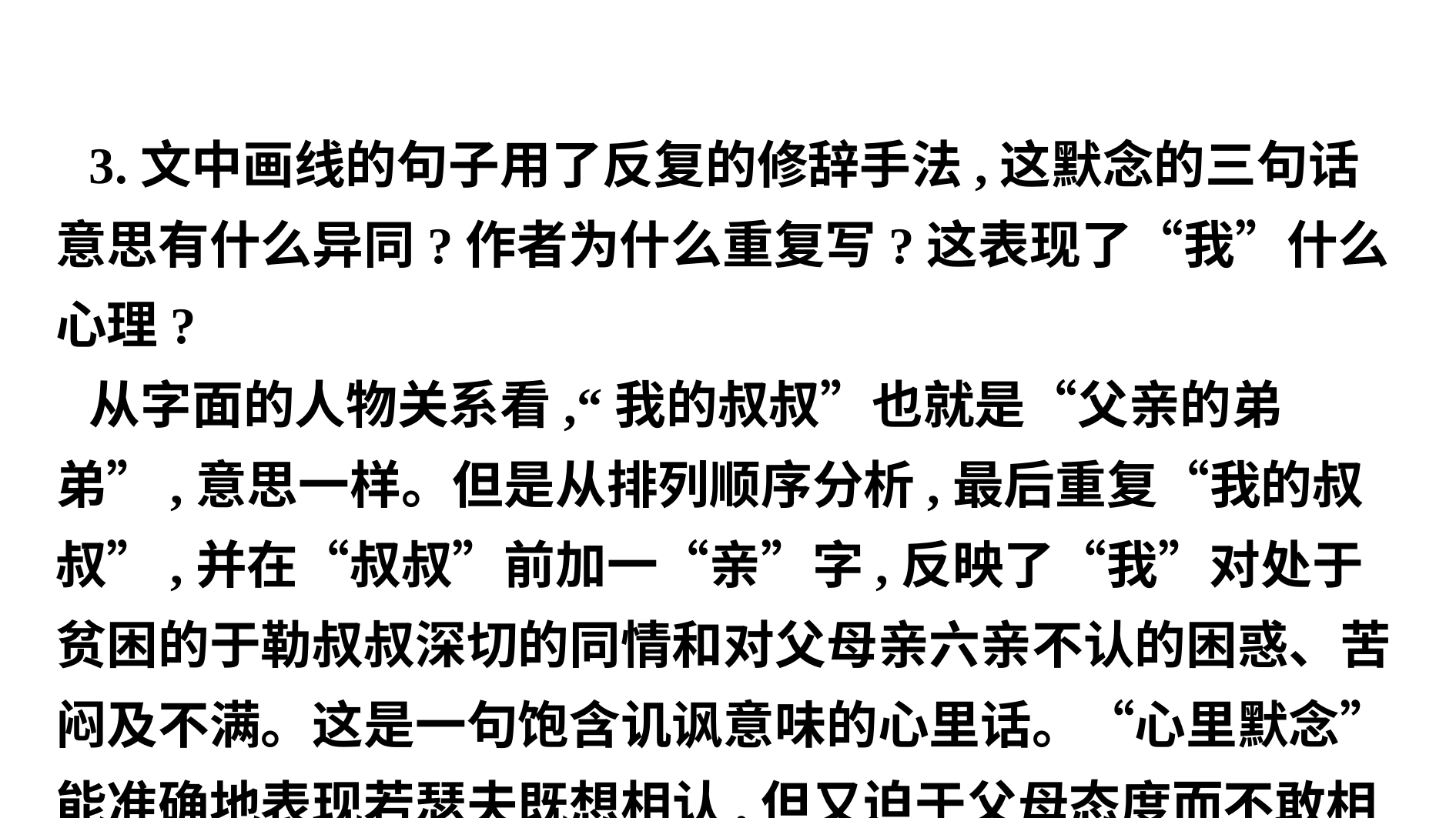

3.文中画线的句子用了反复的修辞手法,这默念的三句话意思有什么异同?作者为什么重复写?这表现了“我”什么心理?
从字面的人物关系看,“我的叔叔”也就是“父亲的弟弟”,意思一样。但是从排列顺序分析,最后重复“我的叔叔”,并在“叔叔”前加一“亲”字,反映了“我”对处于贫困的于勒叔叔深切的同情和对父母亲六亲不认的困惑、苦闷及不满。这是一句饱含讥讽意味的心里话。“心里默念”能准确地表现若瑟夫既想相认,但又迫于父母态度而不敢相认的矛盾心理。